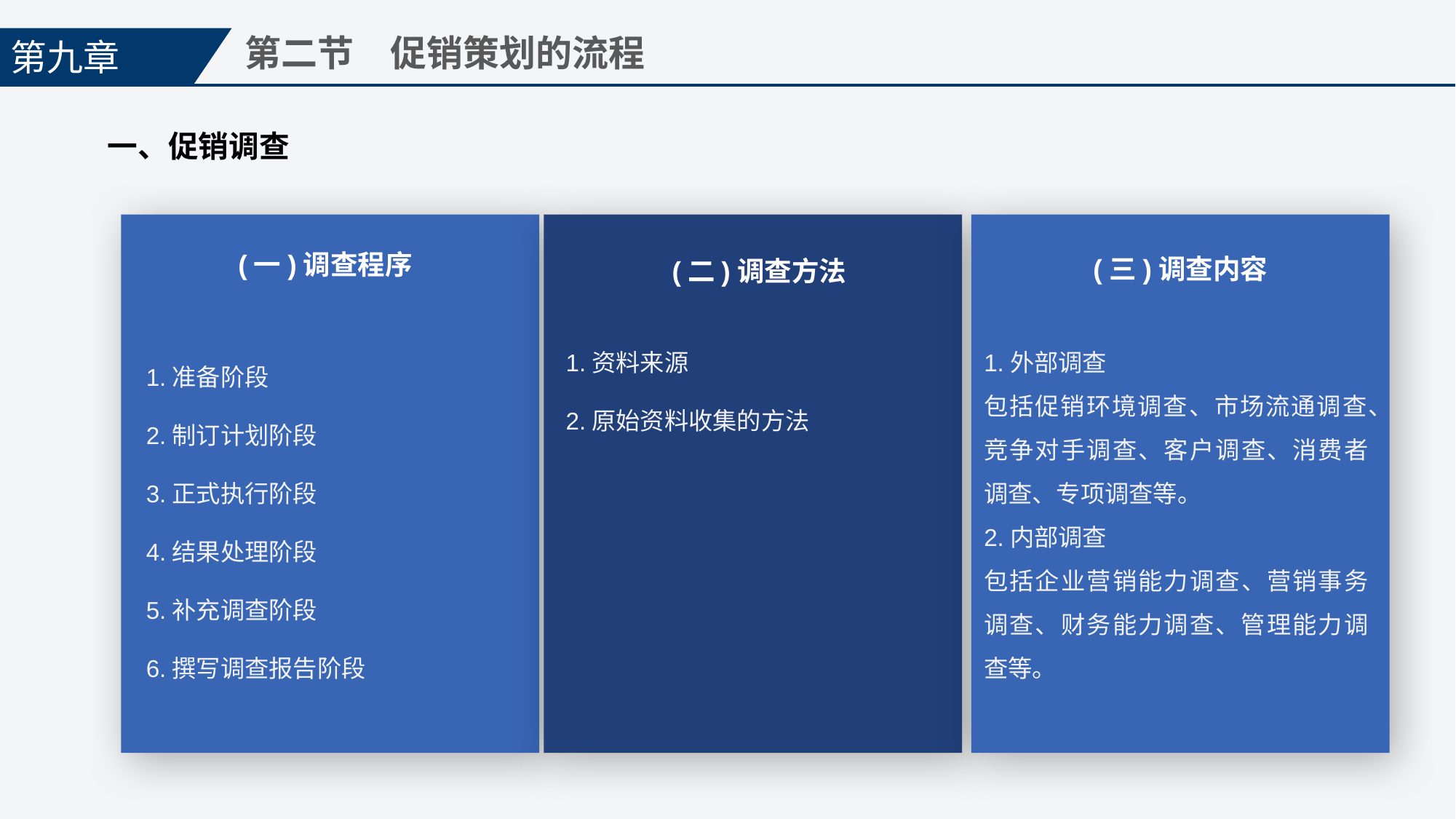

第九章
第二节　促销策划的流程
一、促销调查

(一)调查程序
(三)调查内容
(二)调查方法
1.资料来源
2.原始资料收集的方法

1.准备阶段
2.制订计划阶段
3.正式执行阶段
4.结果处理阶段
5.补充调查阶段
6.撰写调查报告阶段
1.外部调查
包括促销环境调查、市场流通调查、竞争对手调查、客户调查、消费者调查、专项调查等。
2.内部调查
包括企业营销能力调查、营销事务调查、财务能力调查、管理能力调查等。